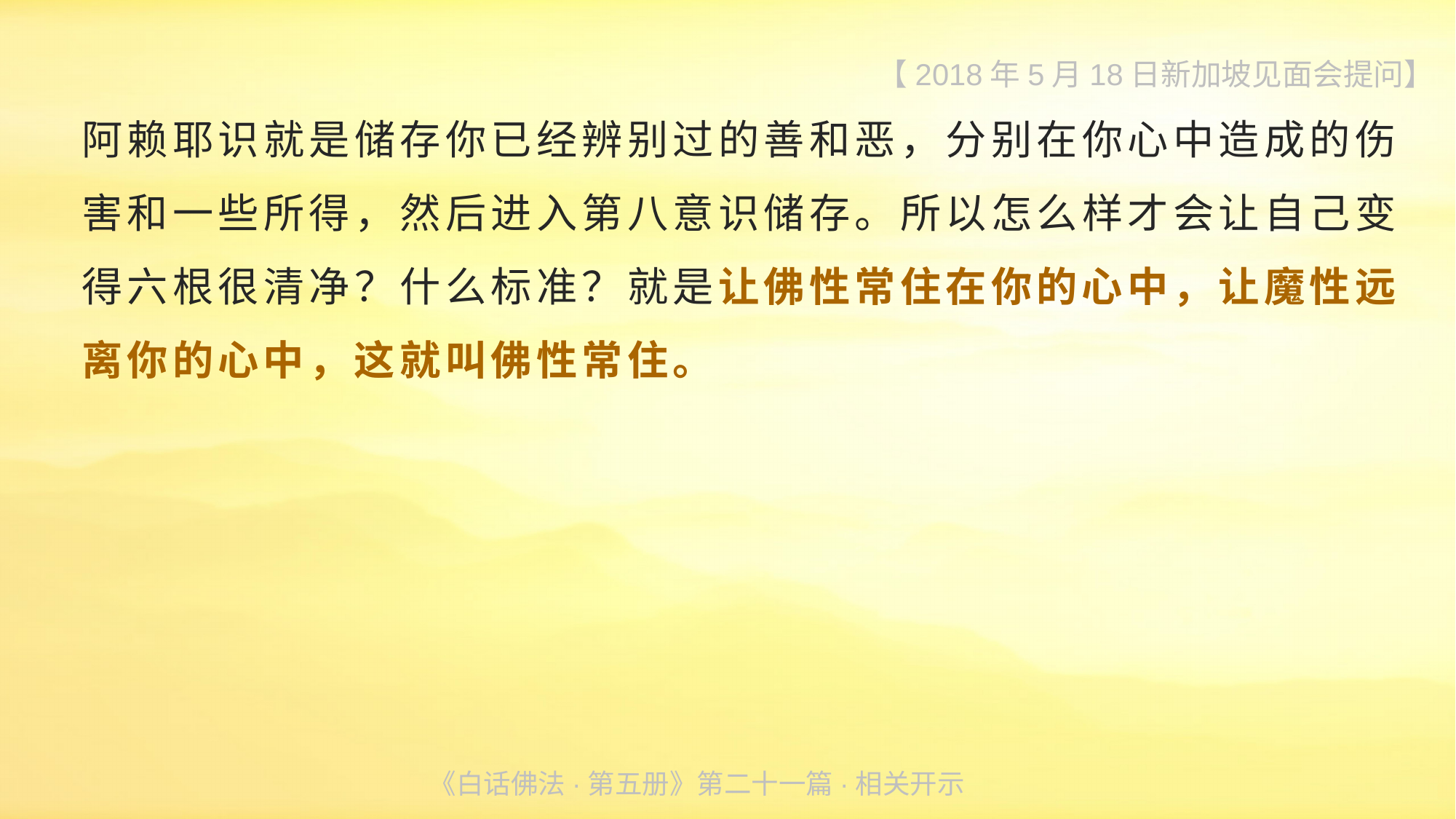

【2018年5月18日新加坡见面会提问】
阿赖耶识就是储存你已经辨别过的善和恶，分别在你心中造成的伤害和一些所得，然后进入第八意识储存。所以怎么样才会让自己变得六根很清净？什么标准？就是让佛性常住在你的心中，让魔性远离你的心中，这就叫佛性常住。

《白话佛法·第五册》第二十一篇·相关开示